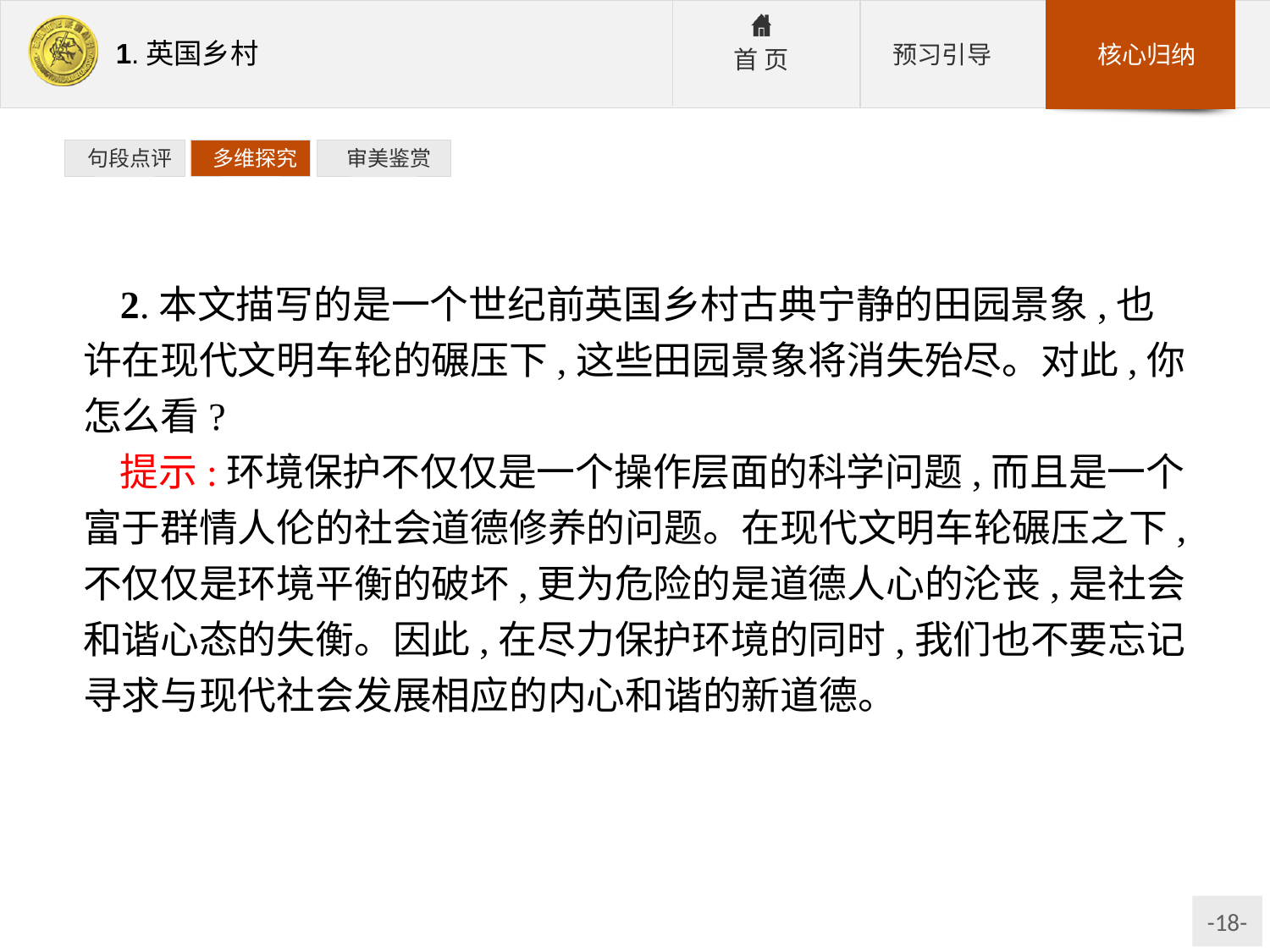

句段点评
 多维探究
 审美鉴赏
2.本文描写的是一个世纪前英国乡村古典宁静的田园景象,也许在现代文明车轮的碾压下,这些田园景象将消失殆尽。对此,你怎么看?
提示:环境保护不仅仅是一个操作层面的科学问题,而且是一个富于群情人伦的社会道德修养的问题。在现代文明车轮碾压之下,不仅仅是环境平衡的破坏,更为危险的是道德人心的沦丧,是社会和谐心态的失衡。因此,在尽力保护环境的同时,我们也不要忘记寻求与现代社会发展相应的内心和谐的新道德。